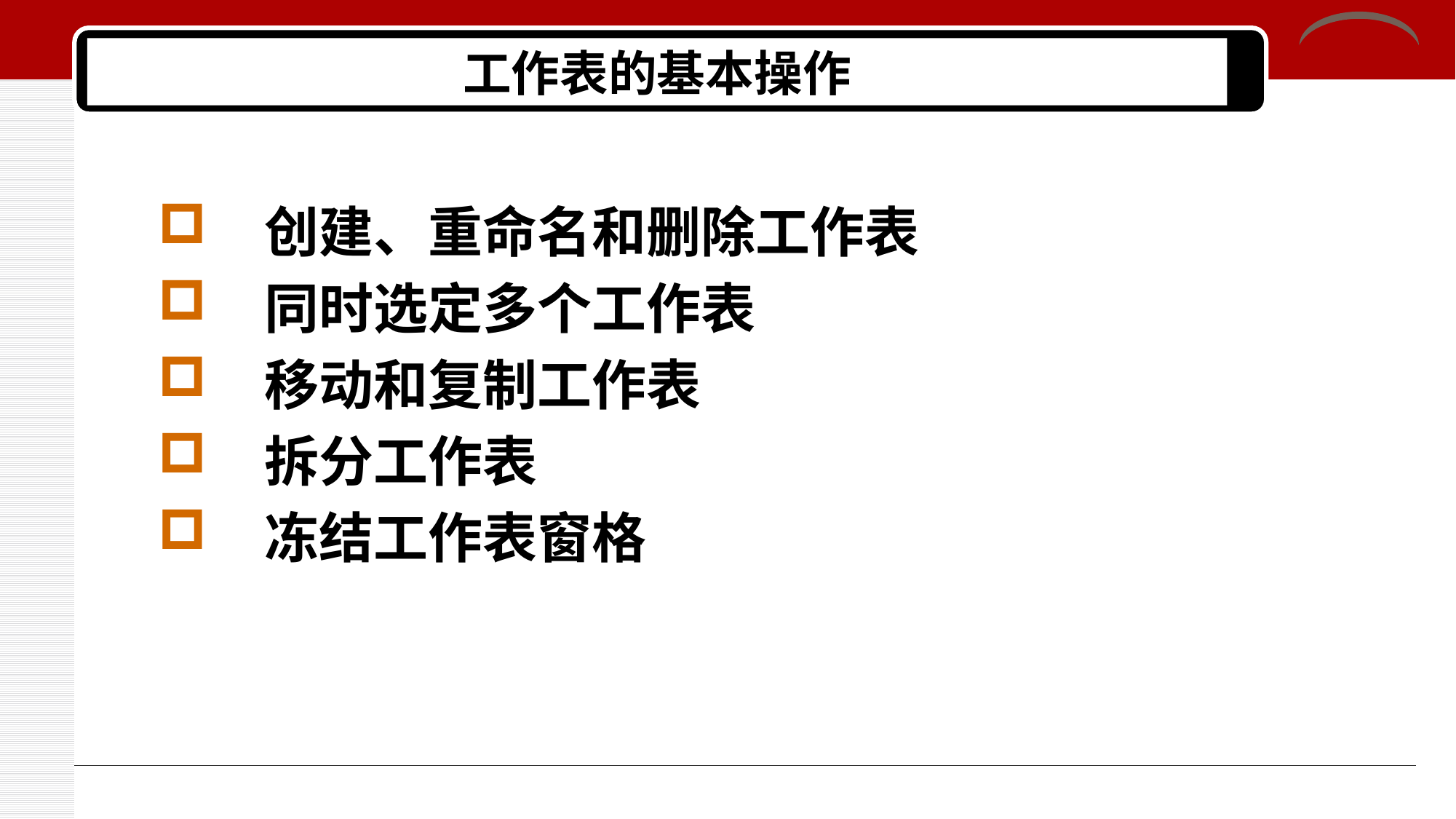

# 工作表的基本操作
  创建、重命名和删除工作表
  同时选定多个工作表
  移动和复制工作表
  拆分工作表
  冻结工作表窗格